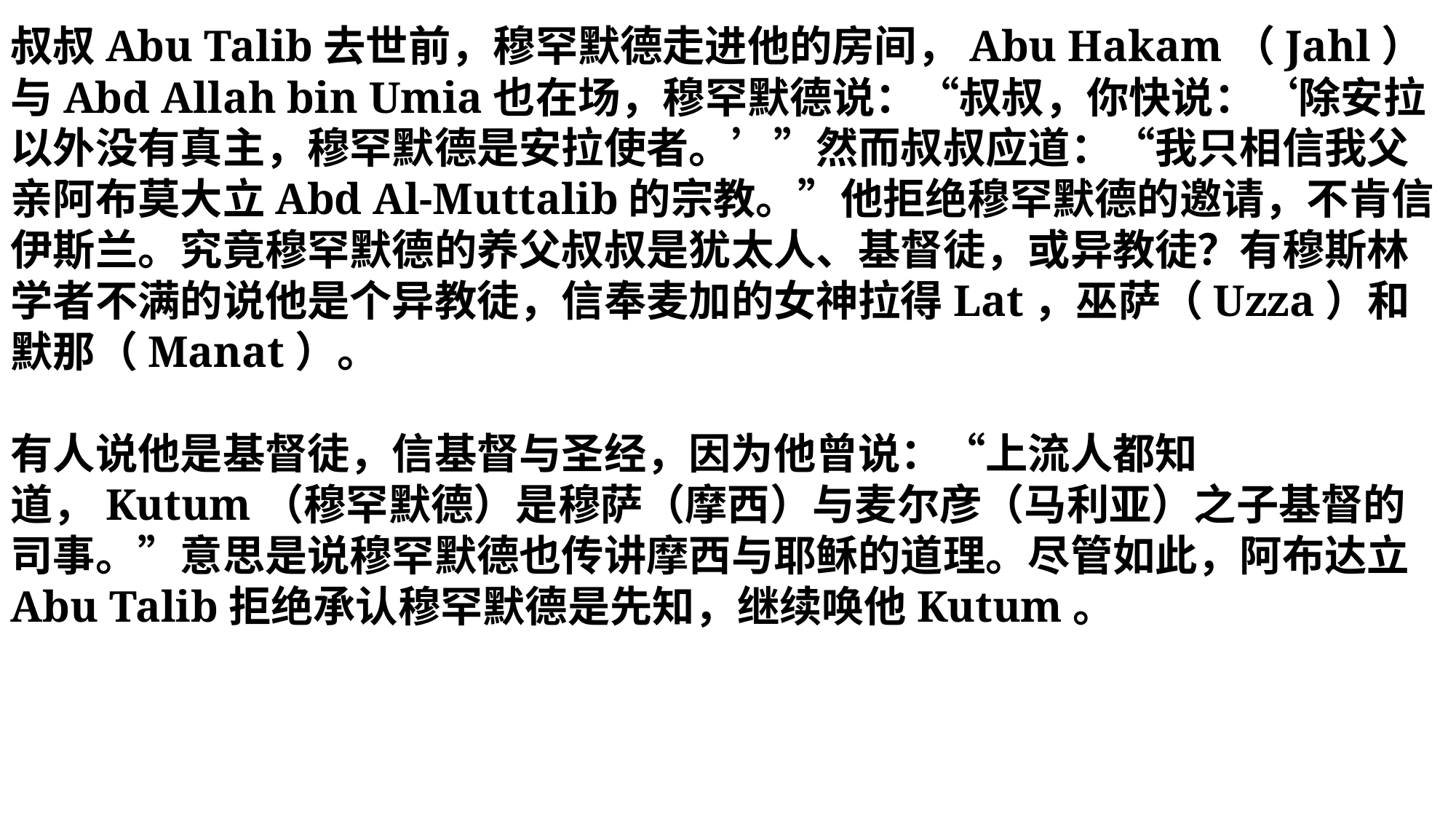

叔叔Abu Talib去世前，穆罕默德走进他的房间，Abu Hakam（Jahl）与Abd Allah bin Umia也在场，穆罕默德说：“叔叔，你快说：‘除安拉以外没有真主，穆罕默德是安拉使者。’”然而叔叔应道：“我只相信我父亲阿布莫大立Abd Al-Muttalib的宗教。”他拒绝穆罕默德的邀请，不肯信伊斯兰。究竟穆罕默德的养父叔叔是犹太人、基督徒，或异教徒？有穆斯林学者不满的说他是个异教徒，信奉麦加的女神拉得Lat，巫萨（Uzza）和默那（Manat）。

有人说他是基督徒，信基督与圣经，因为他曾说：“上流人都知道，Kutum（穆罕默德）是穆萨（摩西）与麦尔彦（马利亚）之子基督的司事。”意思是说穆罕默德也传讲摩西与耶稣的道理。尽管如此，阿布达立Abu Talib拒绝承认穆罕默德是先知，继续唤他Kutum。